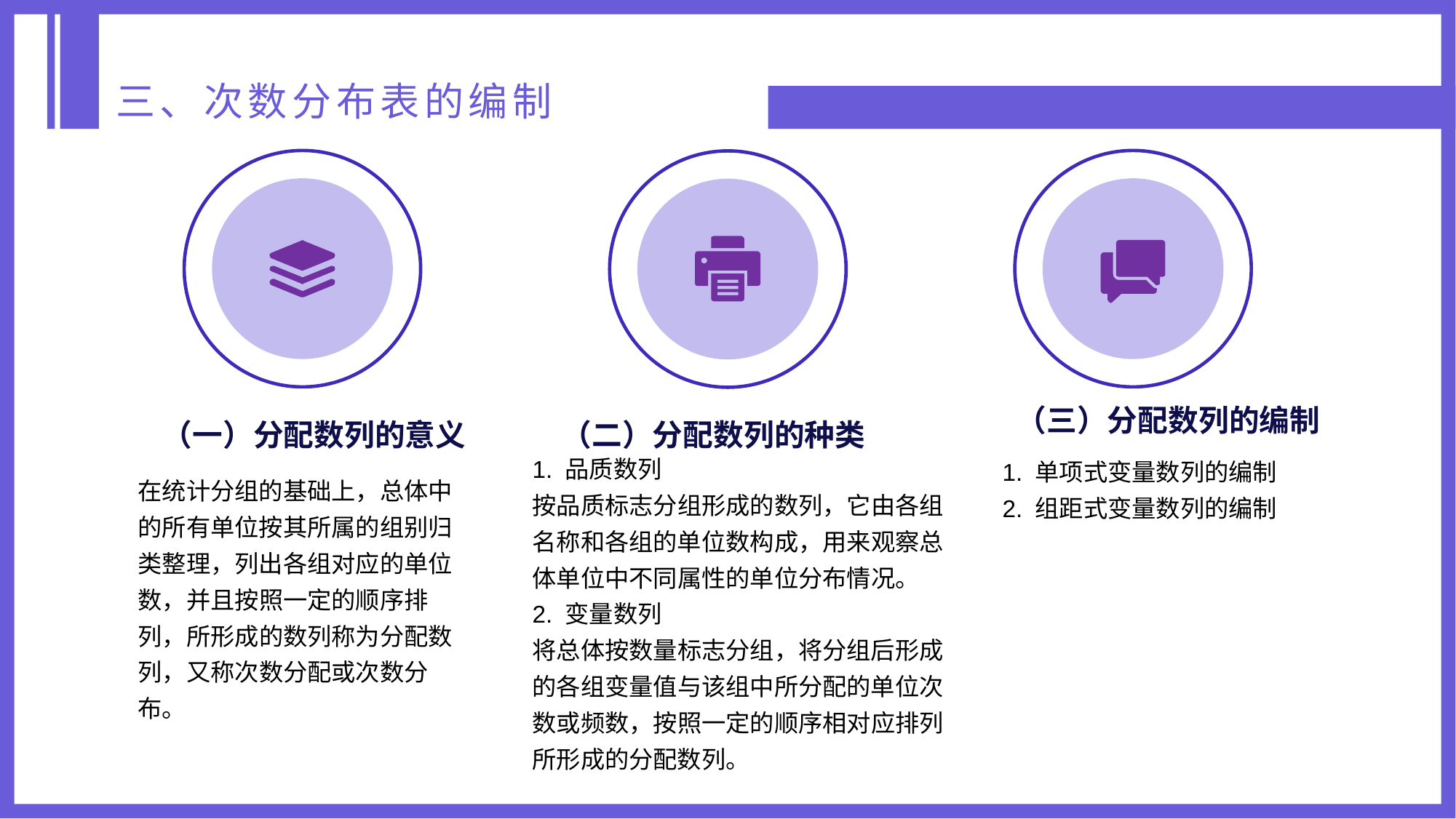

三、次数分布表的编制

（三）分配数列的编制
1. 单项式变量数列的编制
2. 组距式变量数列的编制
（一）分配数列的意义
在统计分组的基础上，总体中的所有单位按其所属的组别归类整理，列出各组对应的单位数，并且按照一定的顺序排列，所形成的数列称为分配数列，又称次数分配或次数分布。
（二）分配数列的种类
1. 品质数列
按品质标志分组形成的数列，它由各组名称和各组的单位数构成，用来观察总体单位中不同属性的单位分布情况。
2. 变量数列
将总体按数量标志分组，将分组后形成的各组变量值与该组中所分配的单位次数或频数，按照一定的顺序相对应排列所形成的分配数列。